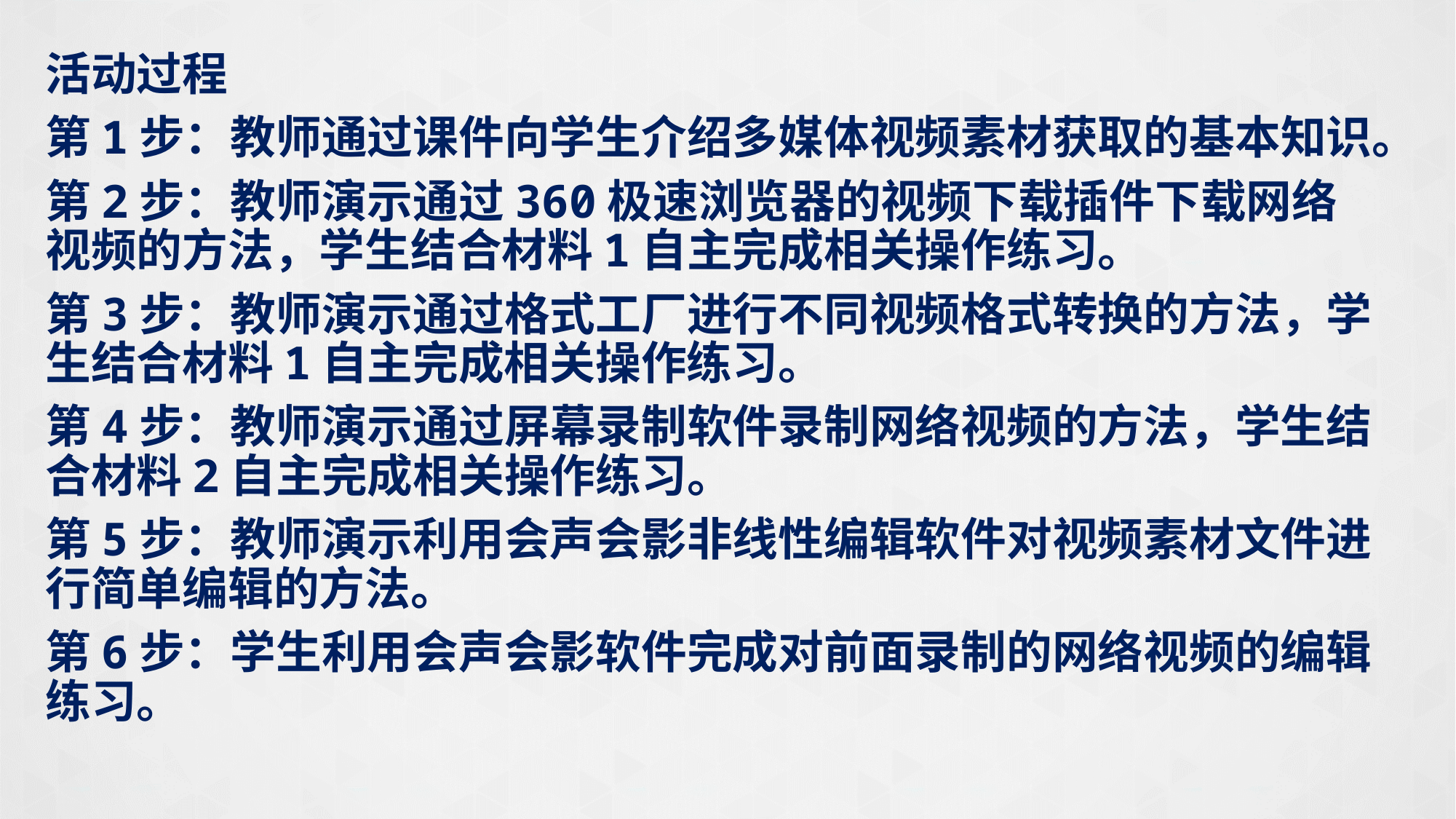

活动过程
第1步：教师通过课件向学生介绍多媒体视频素材获取的基本知识。
第2步：教师演示通过360极速浏览器的视频下载插件下载网络视频的方法，学生结合材料1自主完成相关操作练习。
第3步：教师演示通过格式工厂进行不同视频格式转换的方法，学生结合材料1自主完成相关操作练习。
第4步：教师演示通过屏幕录制软件录制网络视频的方法，学生结合材料2自主完成相关操作练习。
第5步：教师演示利用会声会影非线性编辑软件对视频素材文件进行简单编辑的方法。
第6步：学生利用会声会影软件完成对前面录制的网络视频的编辑练习。